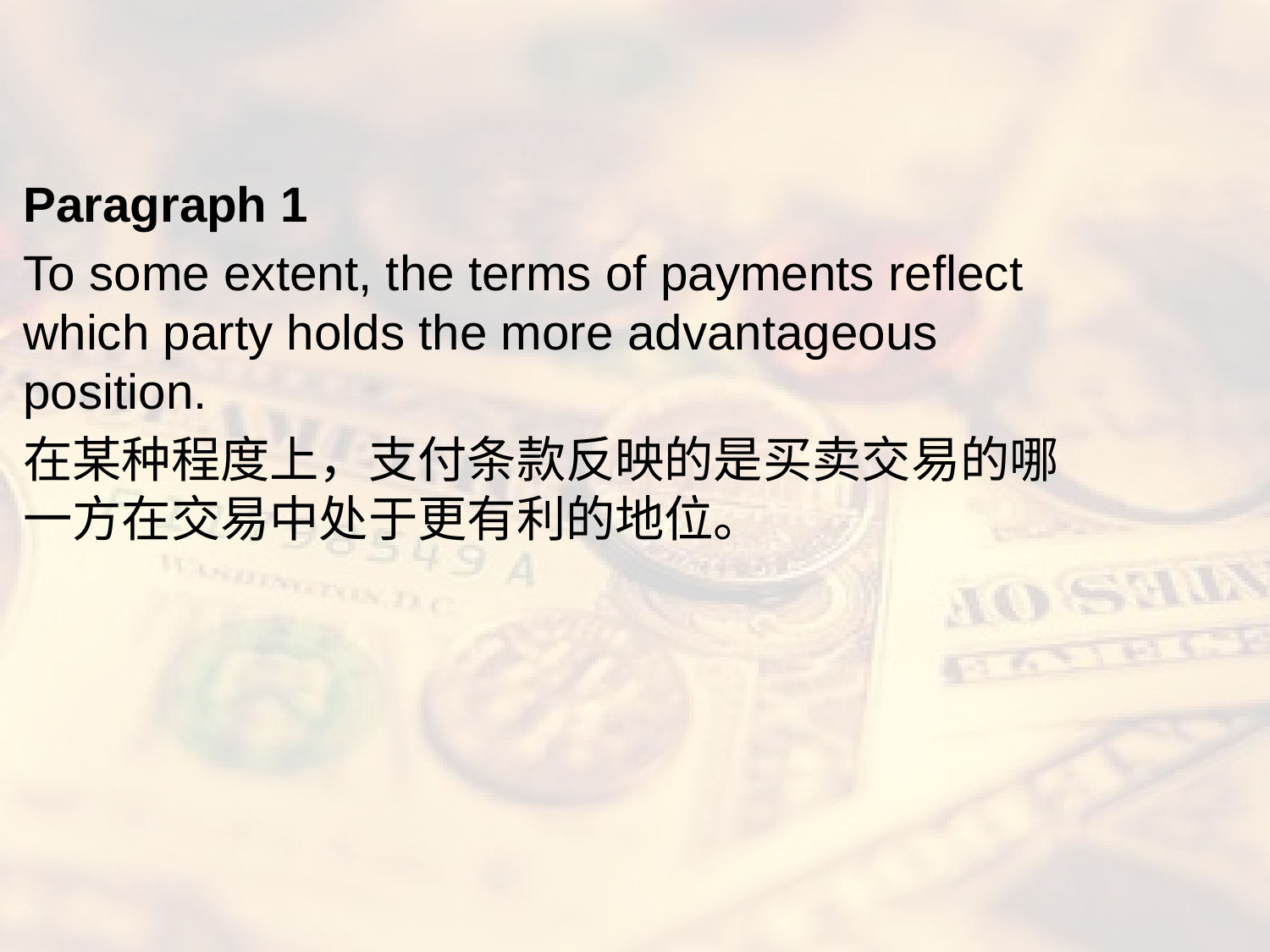

#
Paragraph 1
To some extent, the terms of payments reflect which party holds the more advantageous position.
在某种程度上，支付条款反映的是买卖交易的哪一方在交易中处于更有利的地位。